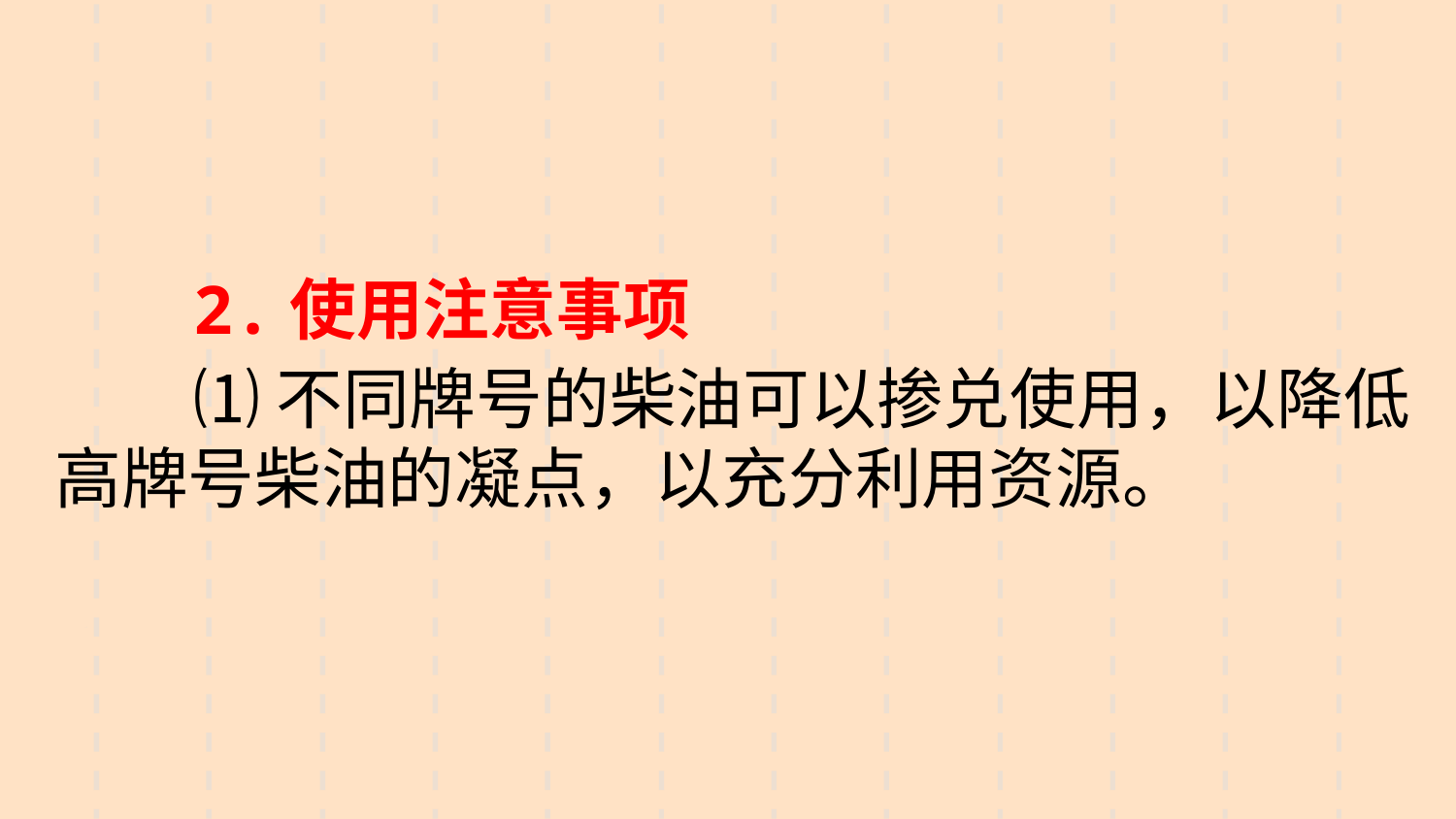

2.使用注意事项
⑴不同牌号的柴油可以掺兑使用，以降低高牌号柴油的凝点，以充分利用资源。